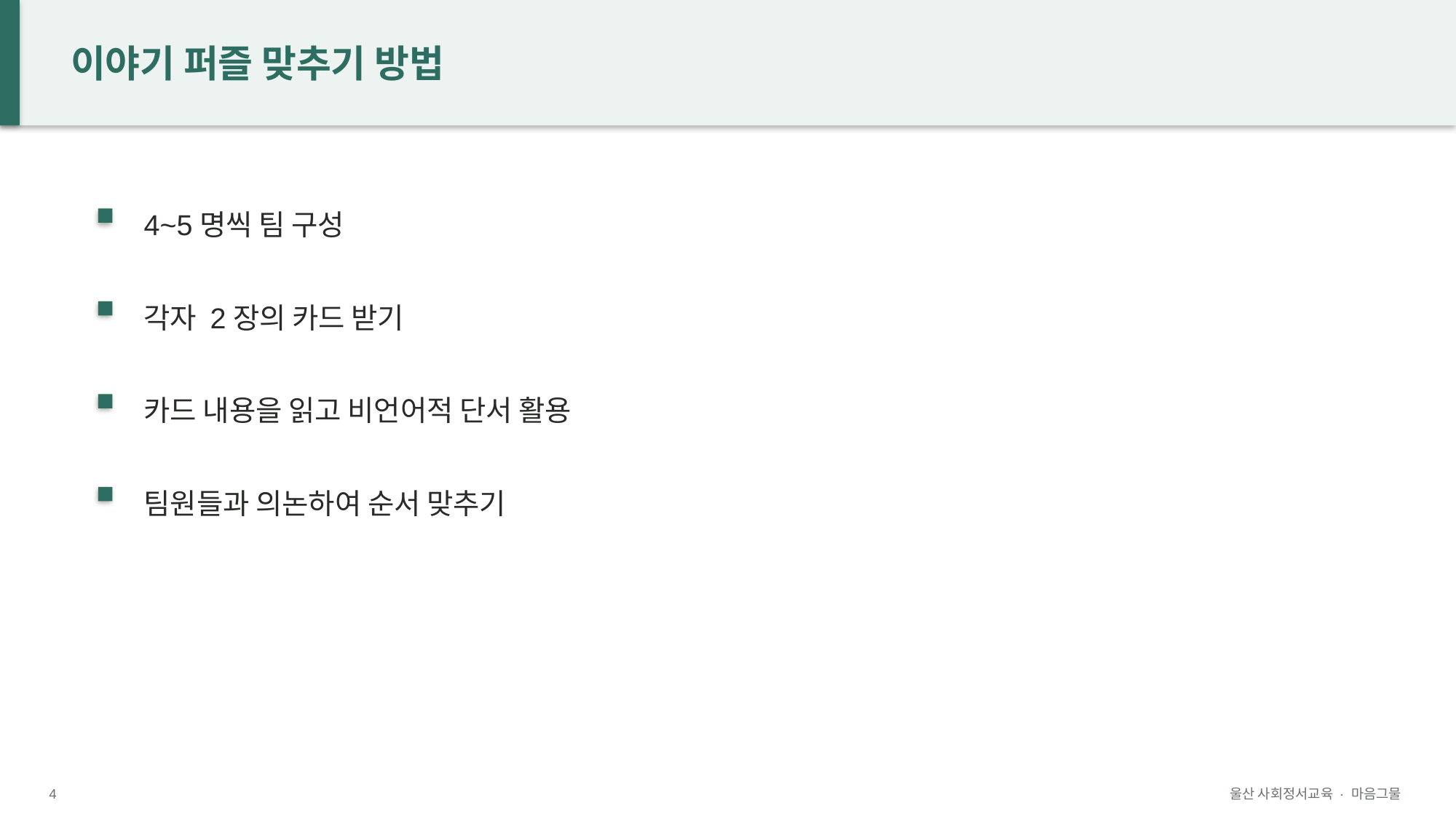

이야기 퍼즐 맞추기 방법
4~5명씩 팀 구성

각자 2장의 카드 받기

카드 내용을 읽고 비언어적 단서 활용

팀원들과 의논하여 순서 맞추기

4
울산 사회정서교육 · 마음그물